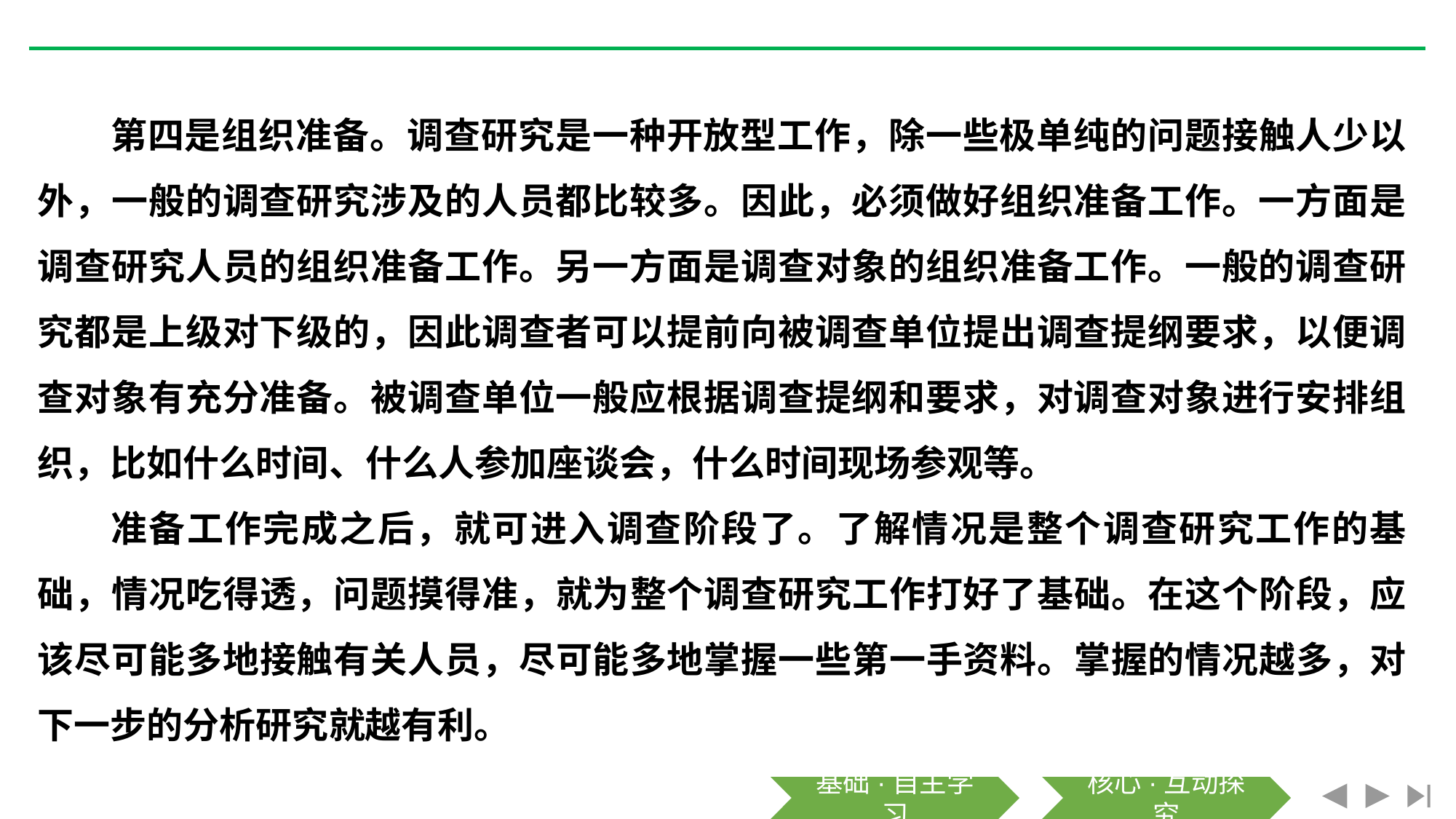

第四是组织准备。调查研究是一种开放型工作，除一些极单纯的问题接触人少以外，一般的调查研究涉及的人员都比较多。因此，必须做好组织准备工作。一方面是调查研究人员的组织准备工作。另一方面是调查对象的组织准备工作。一般的调查研究都是上级对下级的，因此调查者可以提前向被调查单位提出调查提纲要求，以便调查对象有充分准备。被调查单位一般应根据调查提纲和要求，对调查对象进行安排组织，比如什么时间、什么人参加座谈会，什么时间现场参观等。
准备工作完成之后，就可进入调查阶段了。了解情况是整个调查研究工作的基础，情况吃得透，问题摸得准，就为整个调查研究工作打好了基础。在这个阶段，应该尽可能多地接触有关人员，尽可能多地掌握一些第一手资料。掌握的情况越多，对下一步的分析研究就越有利。